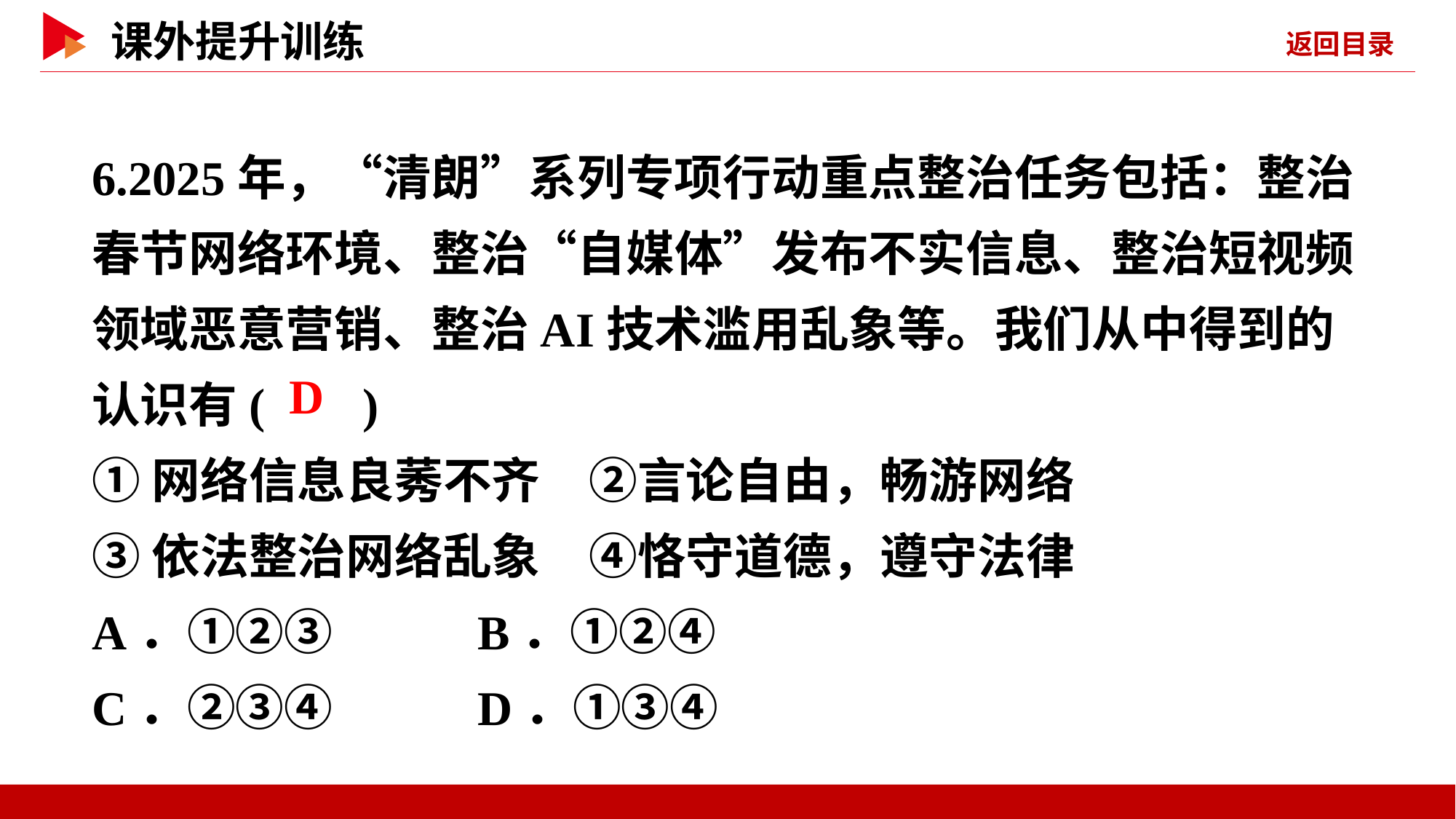

6.2025年，“清朗”系列专项行动重点整治任务包括：整治春节网络环境、整治“自媒体”发布不实信息、整治短视频领域恶意营销、整治AI技术滥用乱象等。我们从中得到的认识有(        )
①网络信息良莠不齐　②言论自由，畅游网络
③依法整治网络乱象　④恪守道德，遵守法律
A．①②③            B．①②④
C．②③④            D．①③④
   D